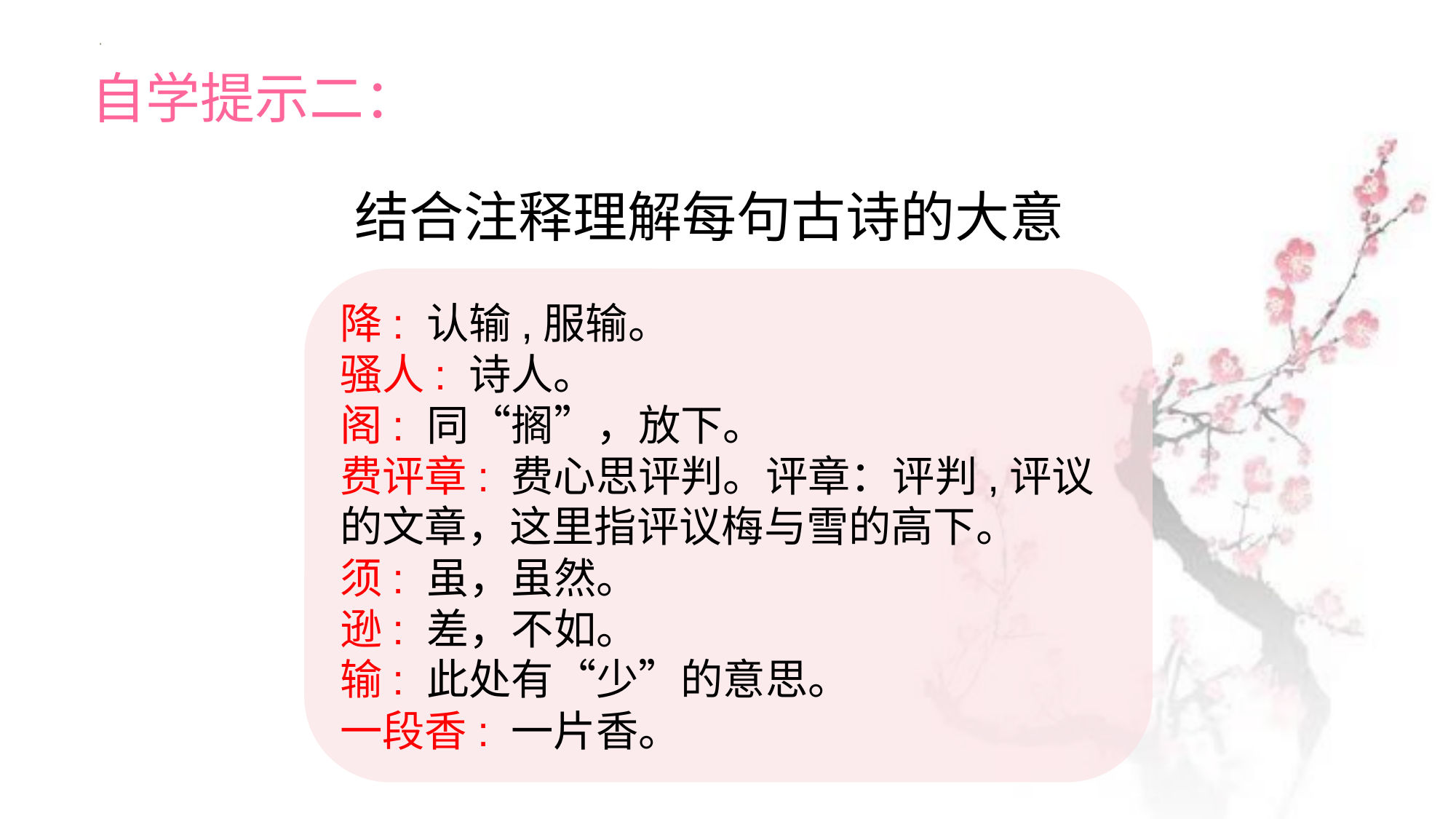

自学提示二：
结合注释理解每句古诗的大意
降: 认输,服输。
骚人: 诗人。
阁: 同“搁”，放下。
费评章: 费心思评判。评章：评判,评议的文章，这里指评议梅与雪的高下。
须: 虽，虽然。
逊: 差，不如。
输: 此处有“少”的意思。
一段香: 一片香。